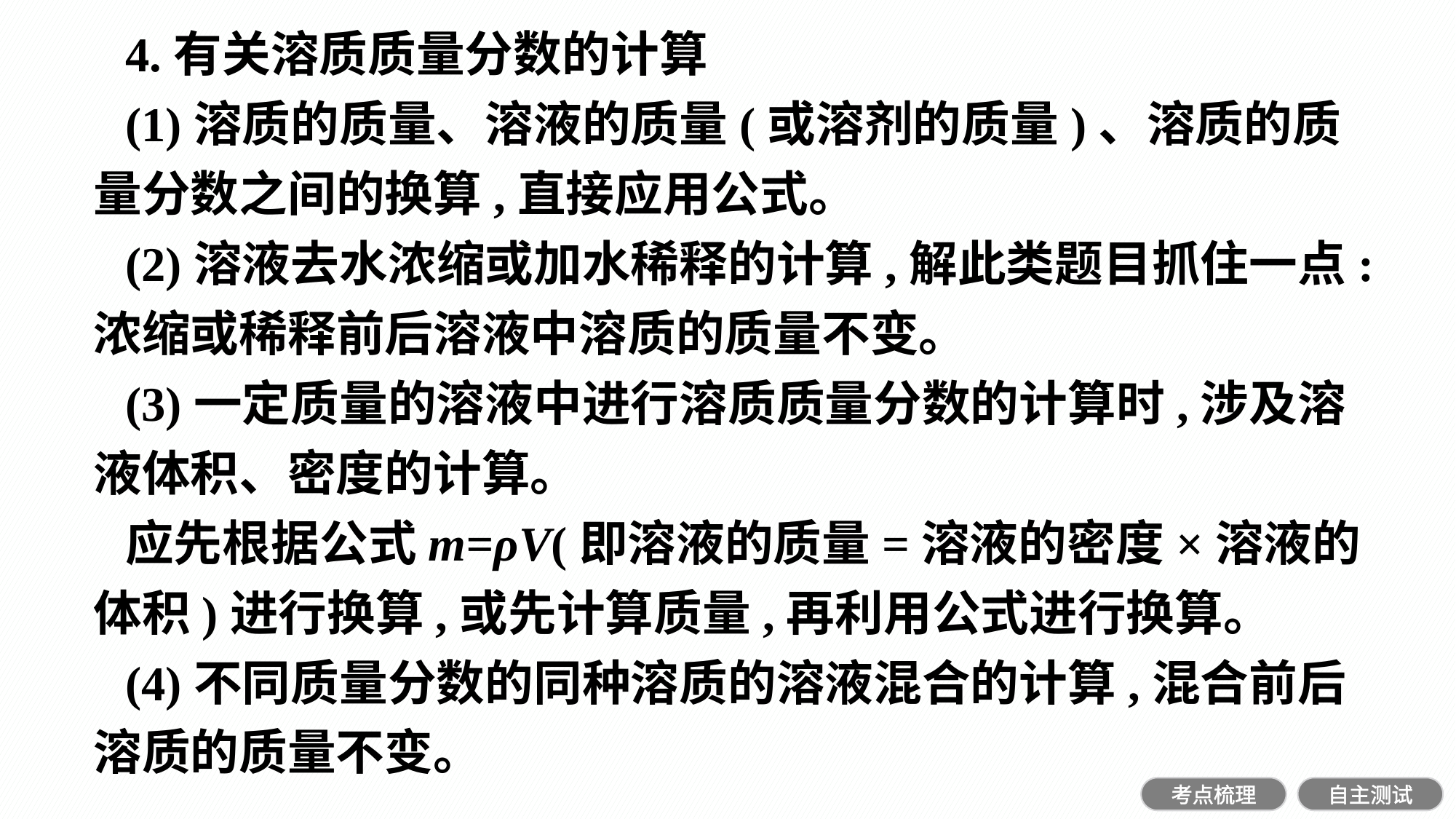

4.有关溶质质量分数的计算
(1)溶质的质量、溶液的质量(或溶剂的质量)、溶质的质量分数之间的换算,直接应用公式。
(2)溶液去水浓缩或加水稀释的计算,解此类题目抓住一点:浓缩或稀释前后溶液中溶质的质量不变。
(3)一定质量的溶液中进行溶质质量分数的计算时,涉及溶液体积、密度的计算。
应先根据公式m=ρV(即溶液的质量=溶液的密度×溶液的体积)进行换算,或先计算质量,再利用公式进行换算。
(4)不同质量分数的同种溶质的溶液混合的计算,混合前后溶质的质量不变。